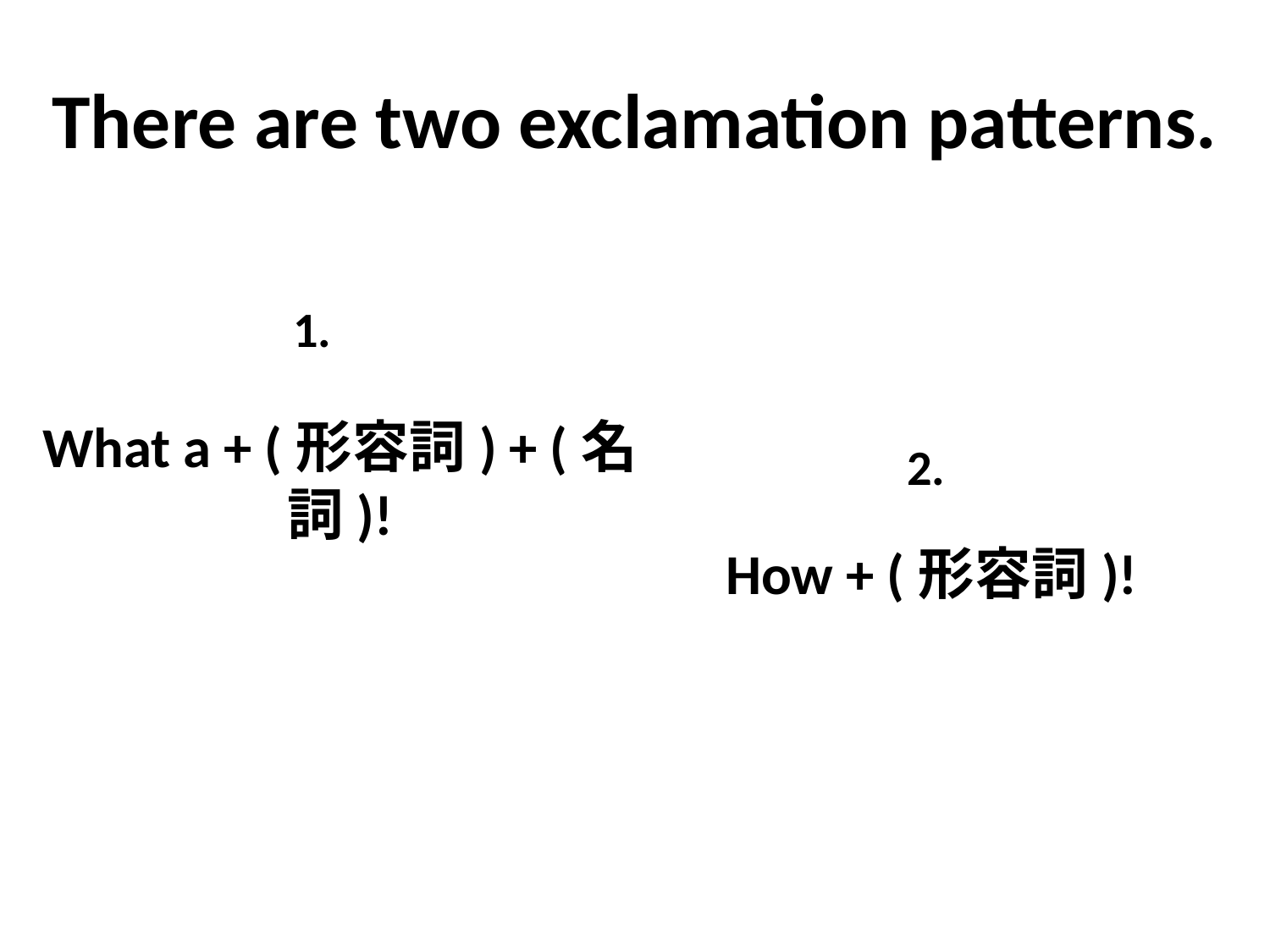

# There are two exclamation patterns.

1.

2.

What a + (形容詞) + (名詞)!

How + (形容詞)!